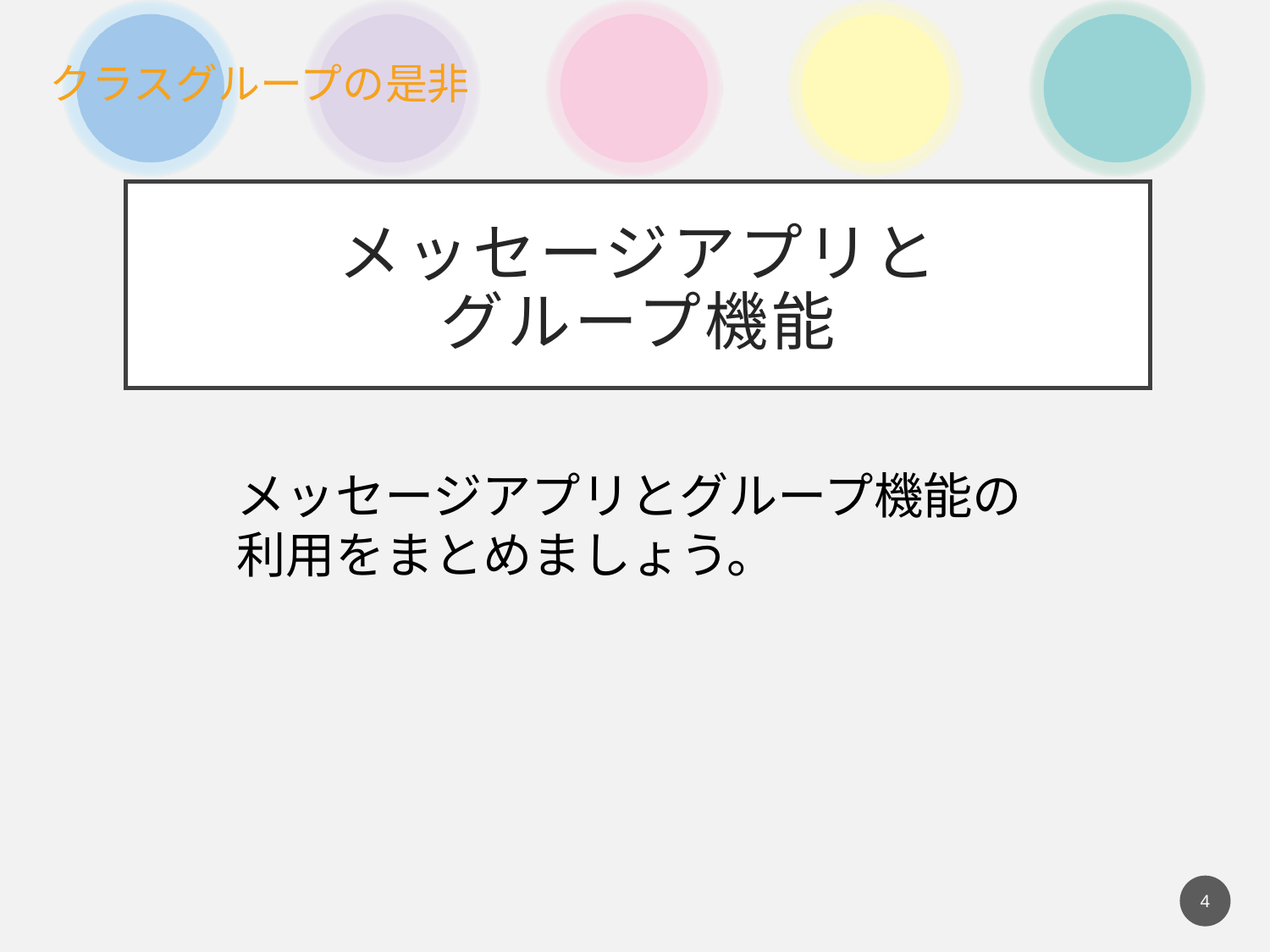

メッセージアプリと
グループ機能
メッセージアプリとグループ機能の利用をまとめましょう。
4